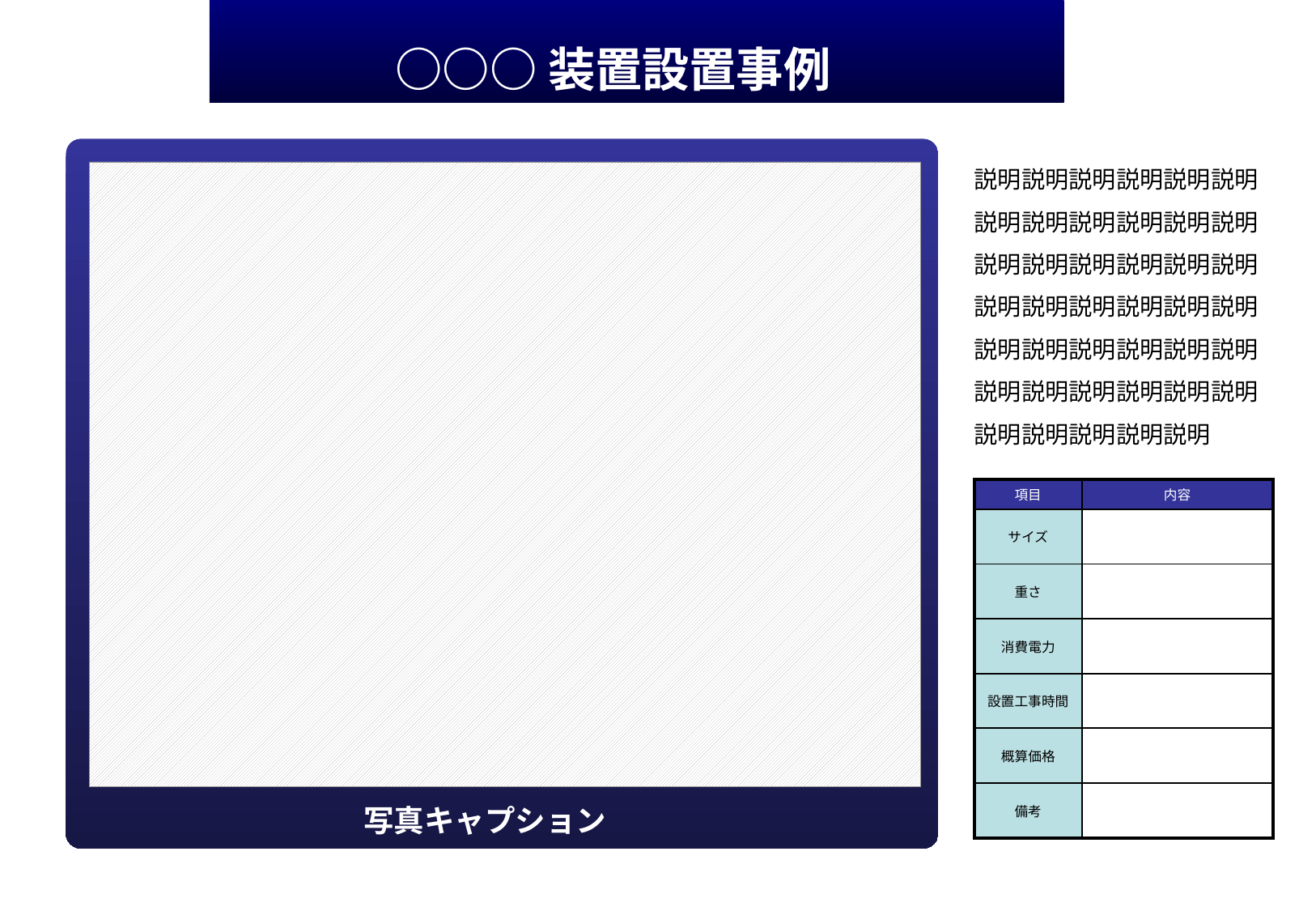

○○○装置設置事例

写真キャプション
説明説明説明説明説明説明説明説明説明説明説明説明説明説明説明説明説明説明説明説明説明説明説明説明説明説明説明説明説明説明説明説明説明説明説明説明説明説明説明説明説明
| 項目 | 内容 |
| --- | --- |
| サイズ |  |
| 重さ |  |
| 消費電力 |  |
| 設置工事時間 |  |
| 概算価格 |  |
| 備考 |  |